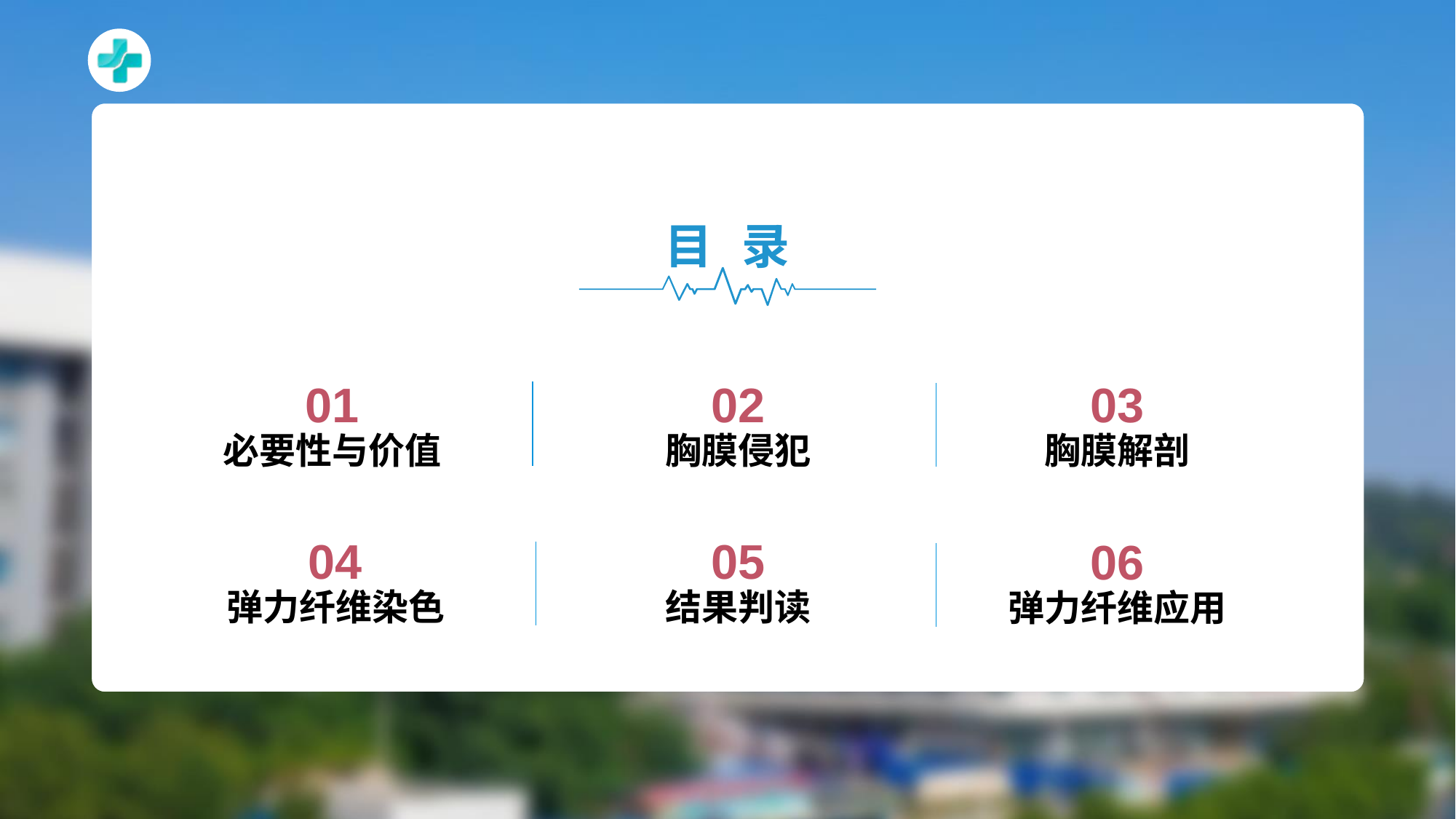

目 录

01
必要性与价值
02
胸膜侵犯
03
胸膜解剖
04
弹力纤维染色
05
结果判读
06
弹力纤维应用